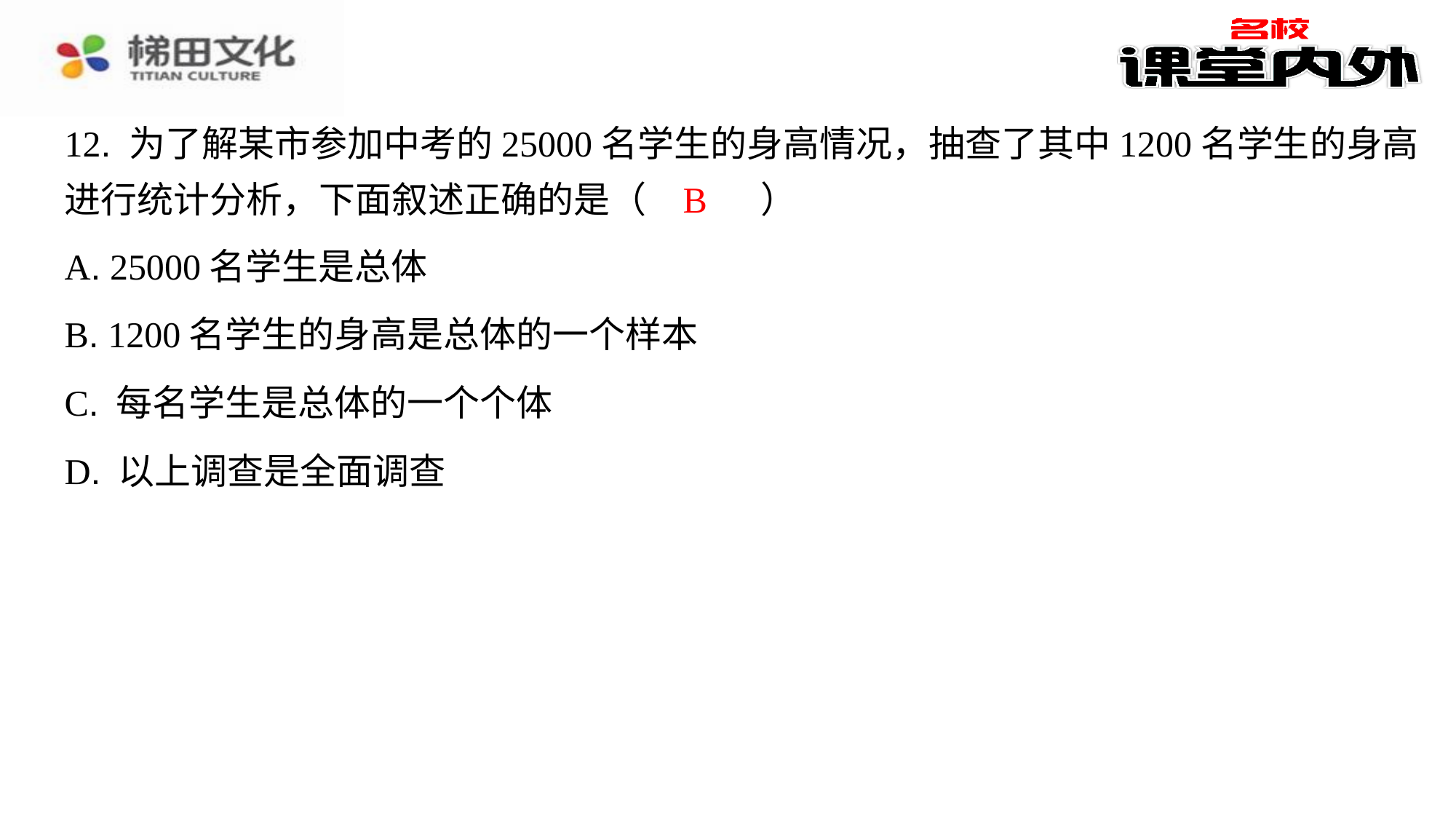

12. 为了解某市参加中考的25000名学生的身高情况，抽查了其中1200名学生的身高
进行统计分析，下面叙述正确的是（　B　）
B
| A. 25000名学生是总体 |
| --- |
| B. 1200名学生的身高是总体的一个样本 |
| C. 每名学生是总体的一个个体 |
| D. 以上调查是全面调查 |